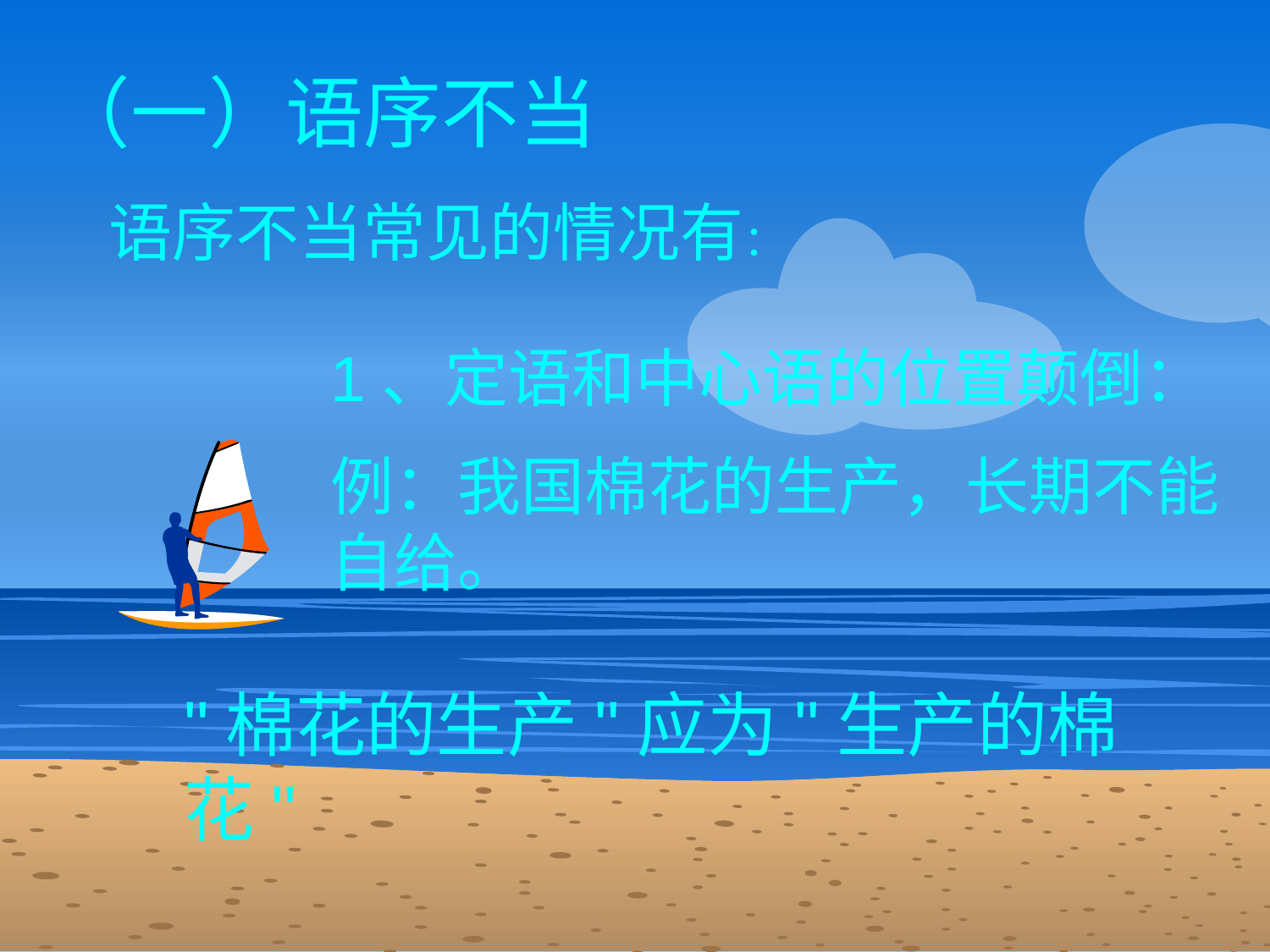

（一）语序不当

语序不当常见的情况有：

1、定语和中心语的位置颠倒：
例：我国棉花的生产，长期不能自给。

"棉花的生产"应为"生产的棉花"